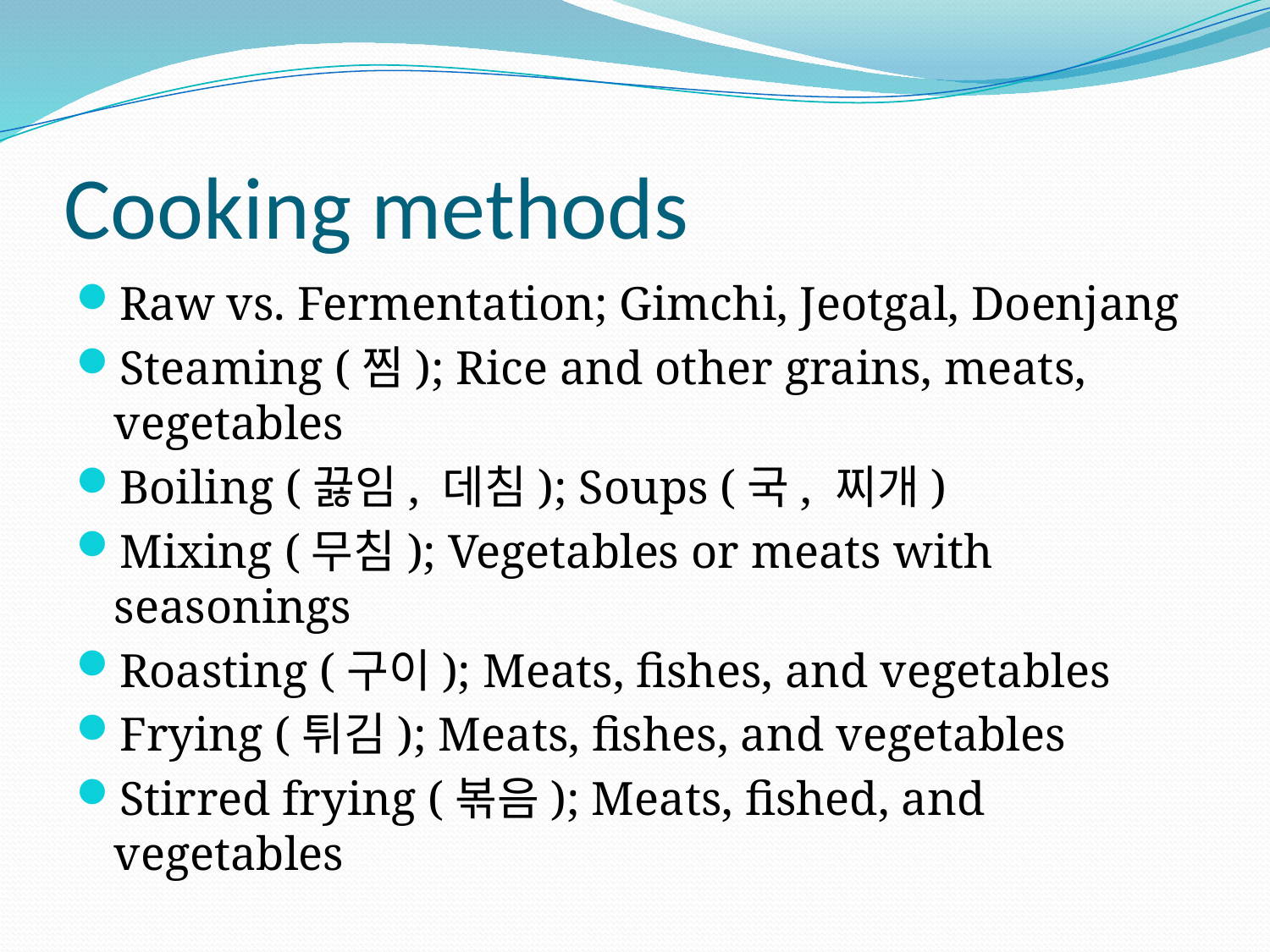

# Cooking methods
Raw vs. Fermentation; Gimchi, Jeotgal, Doenjang
Steaming (찜); Rice and other grains, meats, vegetables
Boiling (끓임, 데침); Soups (국, 찌개)
Mixing (무침); Vegetables or meats with seasonings
Roasting (구이); Meats, fishes, and vegetables
Frying (튀김); Meats, fishes, and vegetables
Stirred frying (볶음); Meats, fished, and vegetables